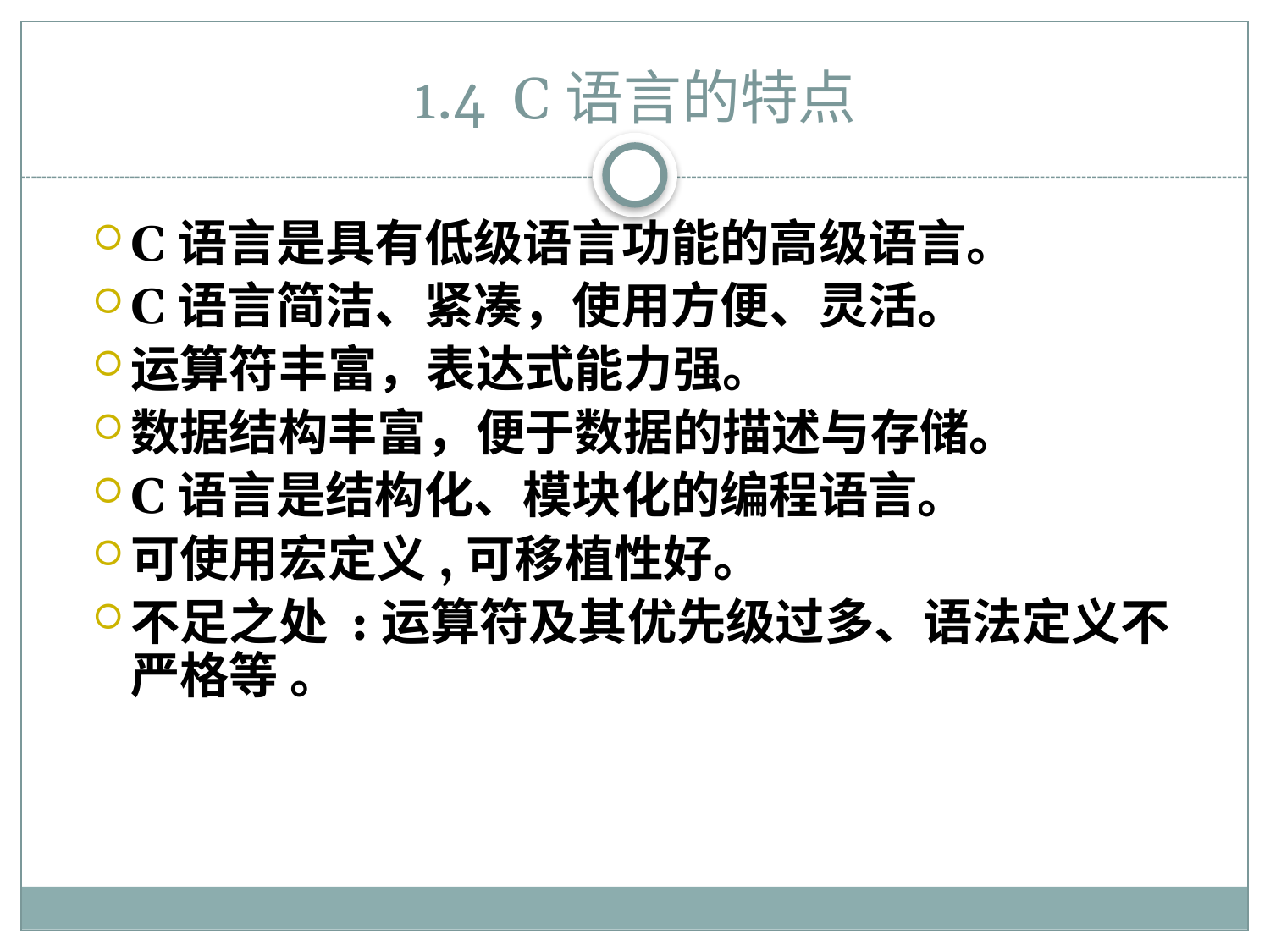

# 1.4  C语言的特点
C语言是具有低级语言功能的高级语言。
C语言简洁、紧凑，使用方便、灵活。
运算符丰富，表达式能力强。
数据结构丰富，便于数据的描述与存储。
C语言是结构化、模块化的编程语言。
可使用宏定义,可移植性好。
不足之处 :运算符及其优先级过多、语法定义不严格等 。